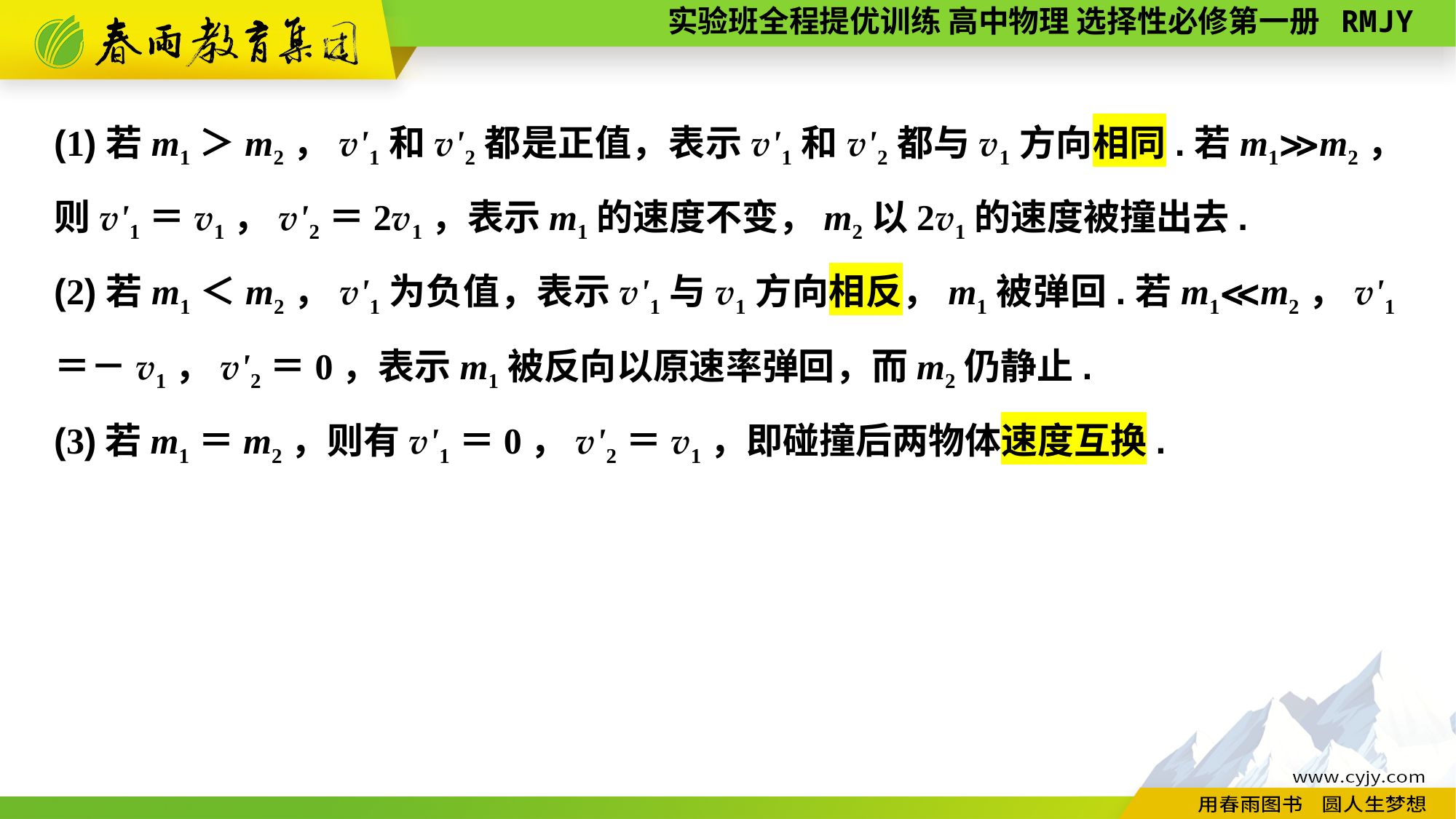

(1)若m1＞m2，v'1和v'2都是正值，表示v'1和v'2都与v1方向相同.若m1≫m2，则v'1＝v1，v'2＝2v1，表示m1的速度不变，m2以2v1的速度被撞出去.
(2)若m1＜m2，v'1为负值，表示v'1与v1方向相反，m1被弹回.若m1≪m2，v'1＝－v1，v'2＝0，表示m1被反向以原速率弹回，而m2仍静止.
(3)若m1＝m2，则有v'1＝0，v'2＝v1，即碰撞后两物体速度互换.